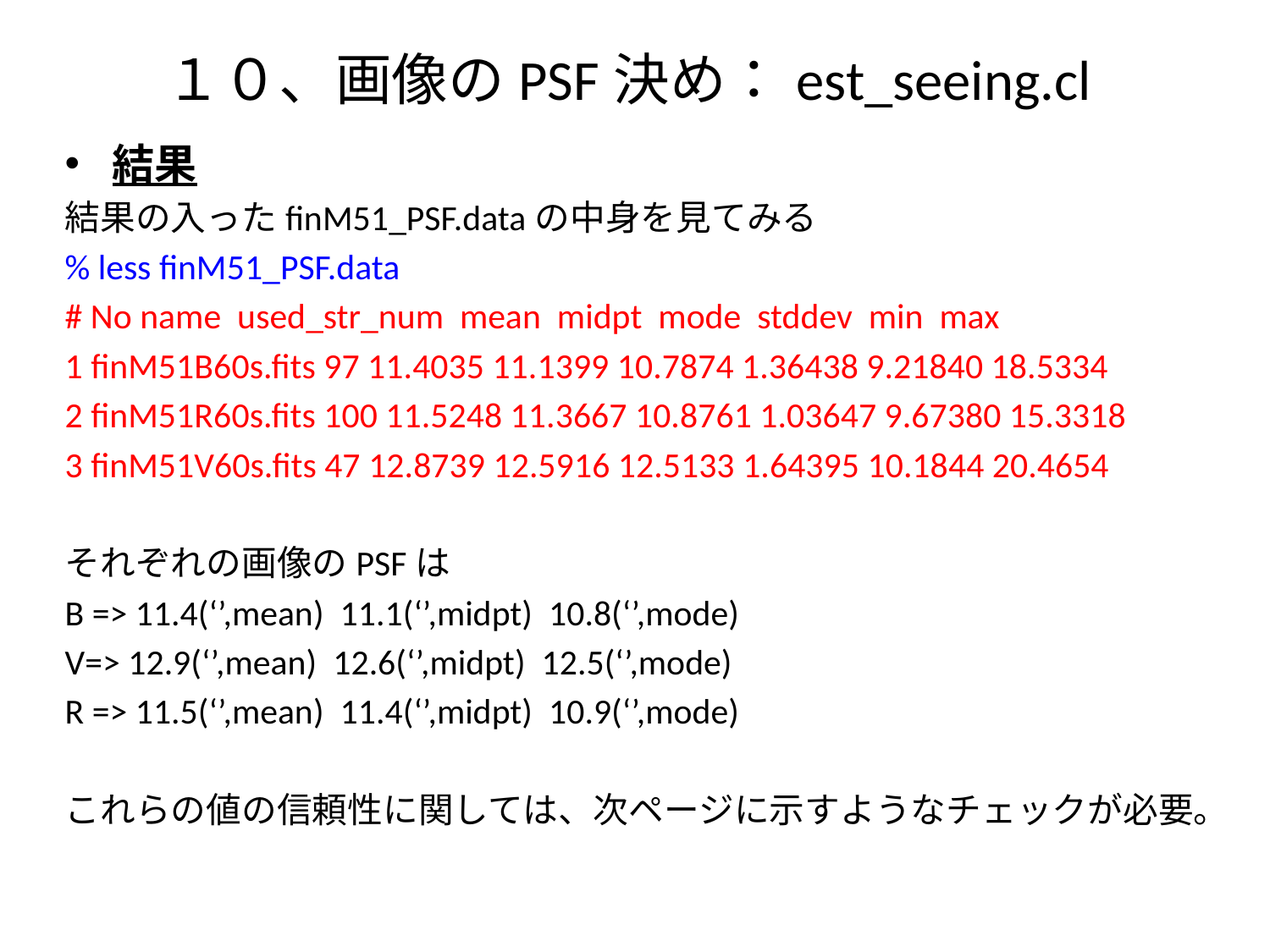

# １０、画像のPSF決め：est_seeing.cl
結果
結果の入ったfinM51_PSF.dataの中身を見てみる
% less finM51_PSF.data
# No name  used_str_num  mean  midpt  mode  stddev  min  max
1 finM51B60s.fits 97 11.4035 11.1399 10.7874 1.36438 9.21840 18.5334
2 finM51R60s.fits 100 11.5248 11.3667 10.8761 1.03647 9.67380 15.3318
3 finM51V60s.fits 47 12.8739 12.5916 12.5133 1.64395 10.1844 20.4654

それぞれの画像のPSFは
B => 11.4(‘’,mean)  11.1(‘’,midpt)  10.8(‘’,mode)
V=> 12.9(‘’,mean)  12.6(‘’,midpt)  12.5(‘’,mode)
R => 11.5(‘’,mean)  11.4(‘’,midpt)  10.9(‘’,mode)

これらの値の信頼性に関しては、次ページに示すようなチェックが必要。